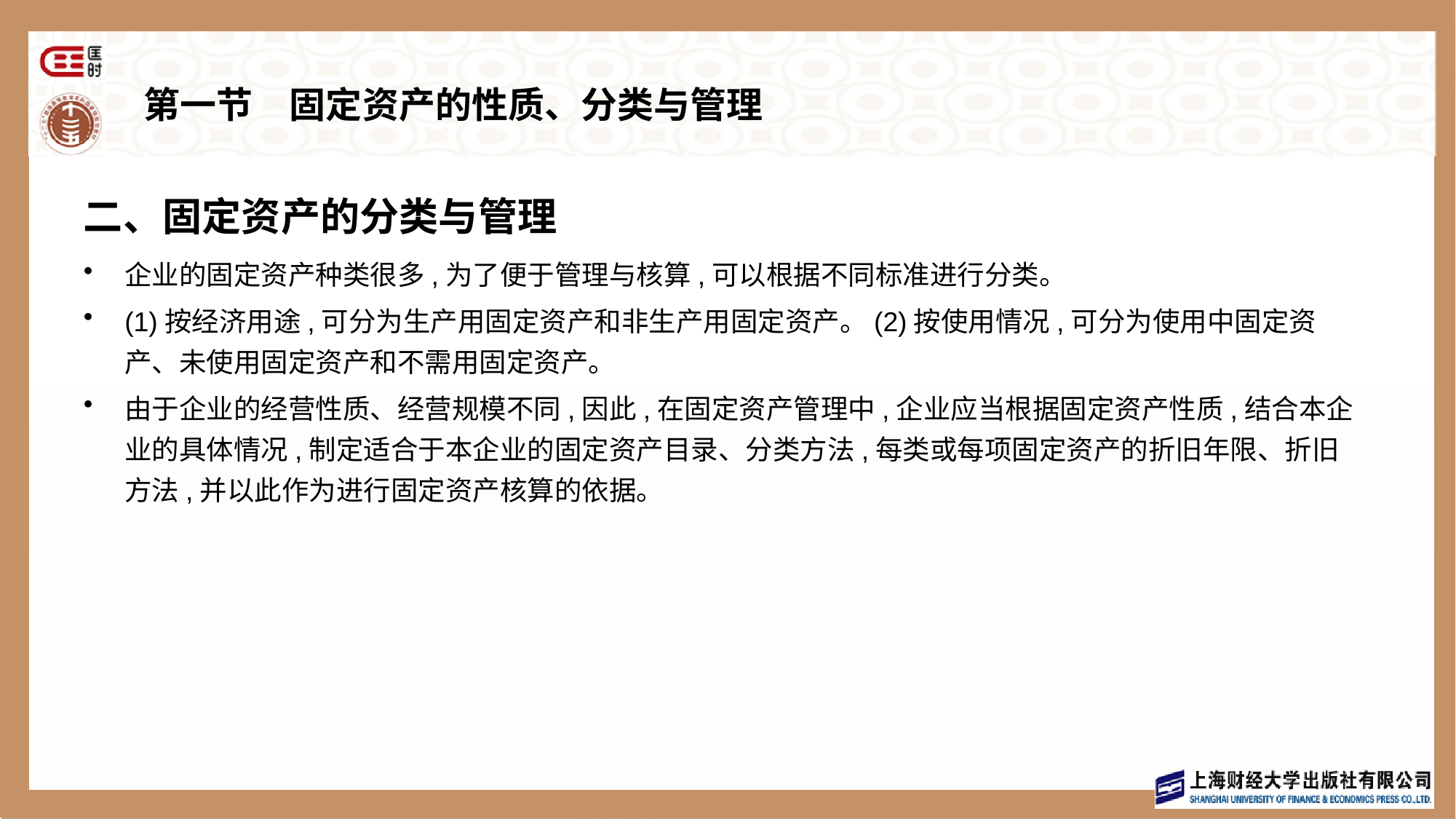

# 第一节　固定资产的性质、分类与管理
二、固定资产的分类与管理
企业的固定资产种类很多,为了便于管理与核算,可以根据不同标准进行分类。
(1)按经济用途,可分为生产用固定资产和非生产用固定资产。(2)按使用情况,可分为使用中固定资产、未使用固定资产和不需用固定资产。
由于企业的经营性质、经营规模不同,因此,在固定资产管理中,企业应当根据固定资产性质,结合本企业的具体情况,制定适合于本企业的固定资产目录、分类方法,每类或每项固定资产的折旧年限、折旧方法,并以此作为进行固定资产核算的依据。